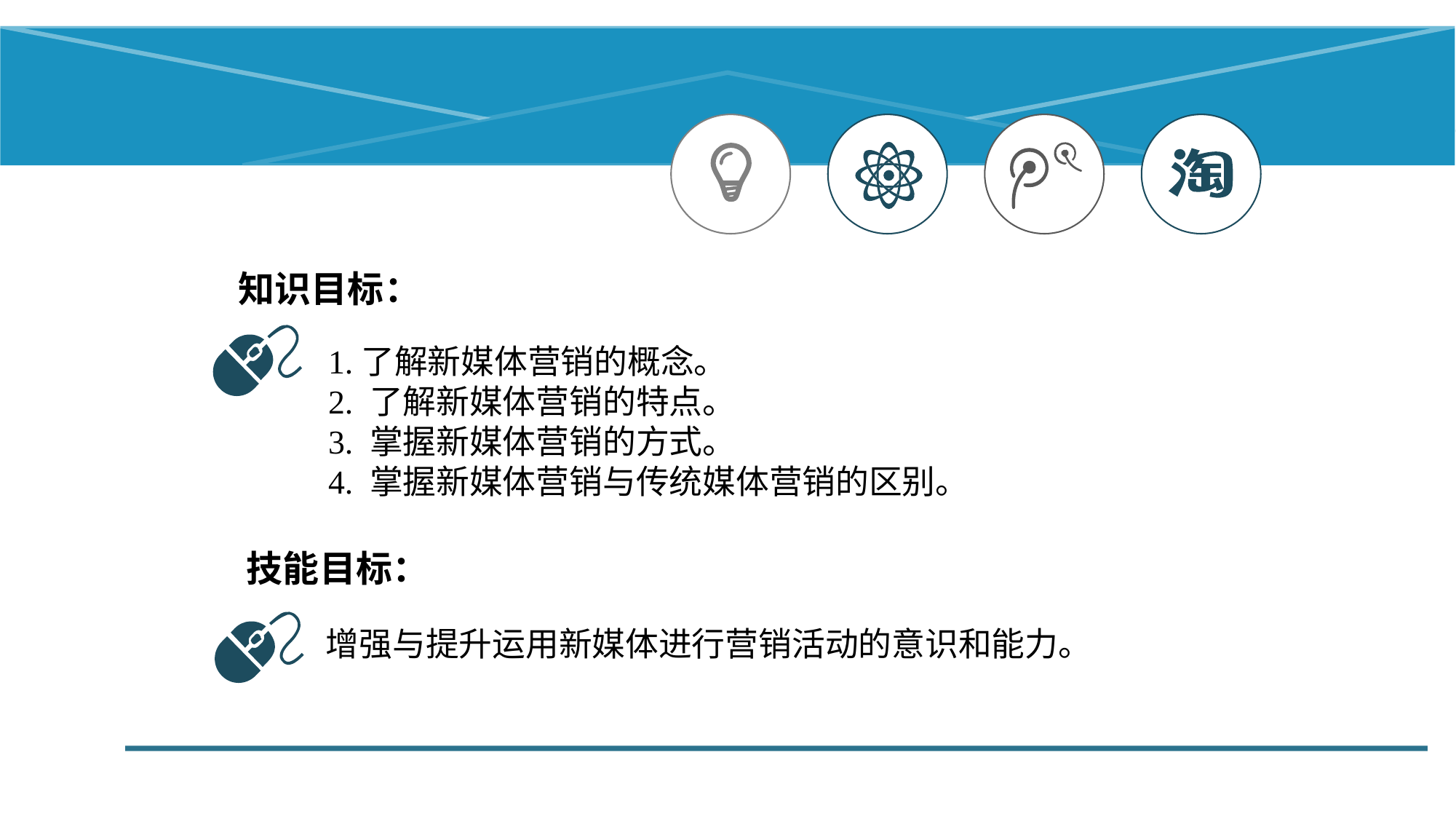

知识目标：

1.了解新媒体营销的概念。
2. 了解新媒体营销的特点。
3. 掌握新媒体营销的方式。
4. 掌握新媒体营销与传统媒体营销的区别。
技能目标：

增强与提升运用新媒体进行营销活动的意识和能力。